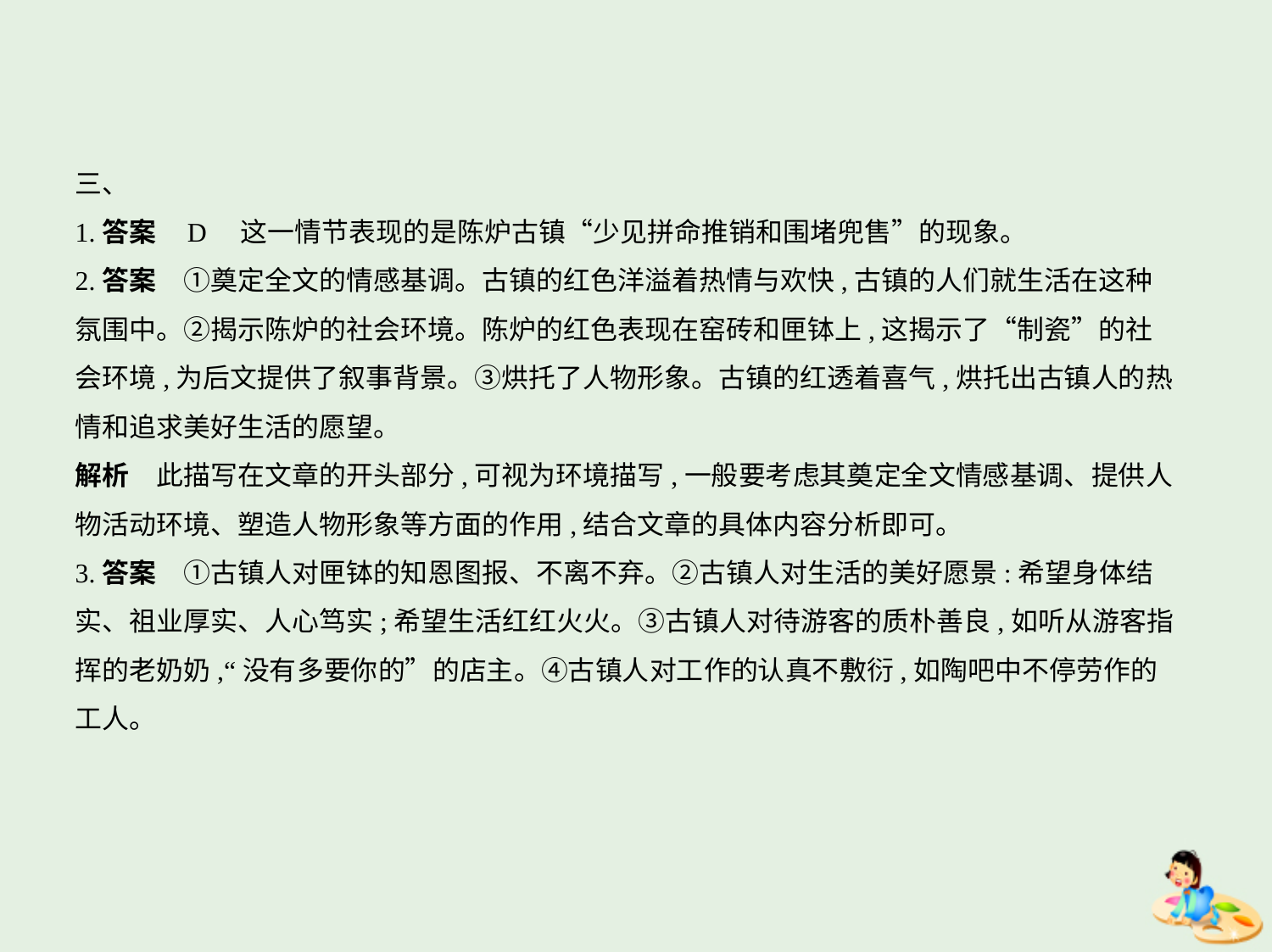

三、
1.答案    D　这一情节表现的是陈炉古镇“少见拼命推销和围堵兜售”的现象。
2.答案　①奠定全文的情感基调。古镇的红色洋溢着热情与欢快,古镇的人们就生活在这种
氛围中。②揭示陈炉的社会环境。陈炉的红色表现在窑砖和匣钵上,这揭示了“制瓷”的社
会环境,为后文提供了叙事背景。③烘托了人物形象。古镇的红透着喜气,烘托出古镇人的热
情和追求美好生活的愿望。
解析　此描写在文章的开头部分,可视为环境描写,一般要考虑其奠定全文情感基调、提供人
物活动环境、塑造人物形象等方面的作用,结合文章的具体内容分析即可。
3.答案　①古镇人对匣钵的知恩图报、不离不弃。②古镇人对生活的美好愿景:希望身体结
实、祖业厚实、人心笃实;希望生活红红火火。③古镇人对待游客的质朴善良,如听从游客指
挥的老奶奶,“没有多要你的”的店主。④古镇人对工作的认真不敷衍,如陶吧中不停劳作的
工人。